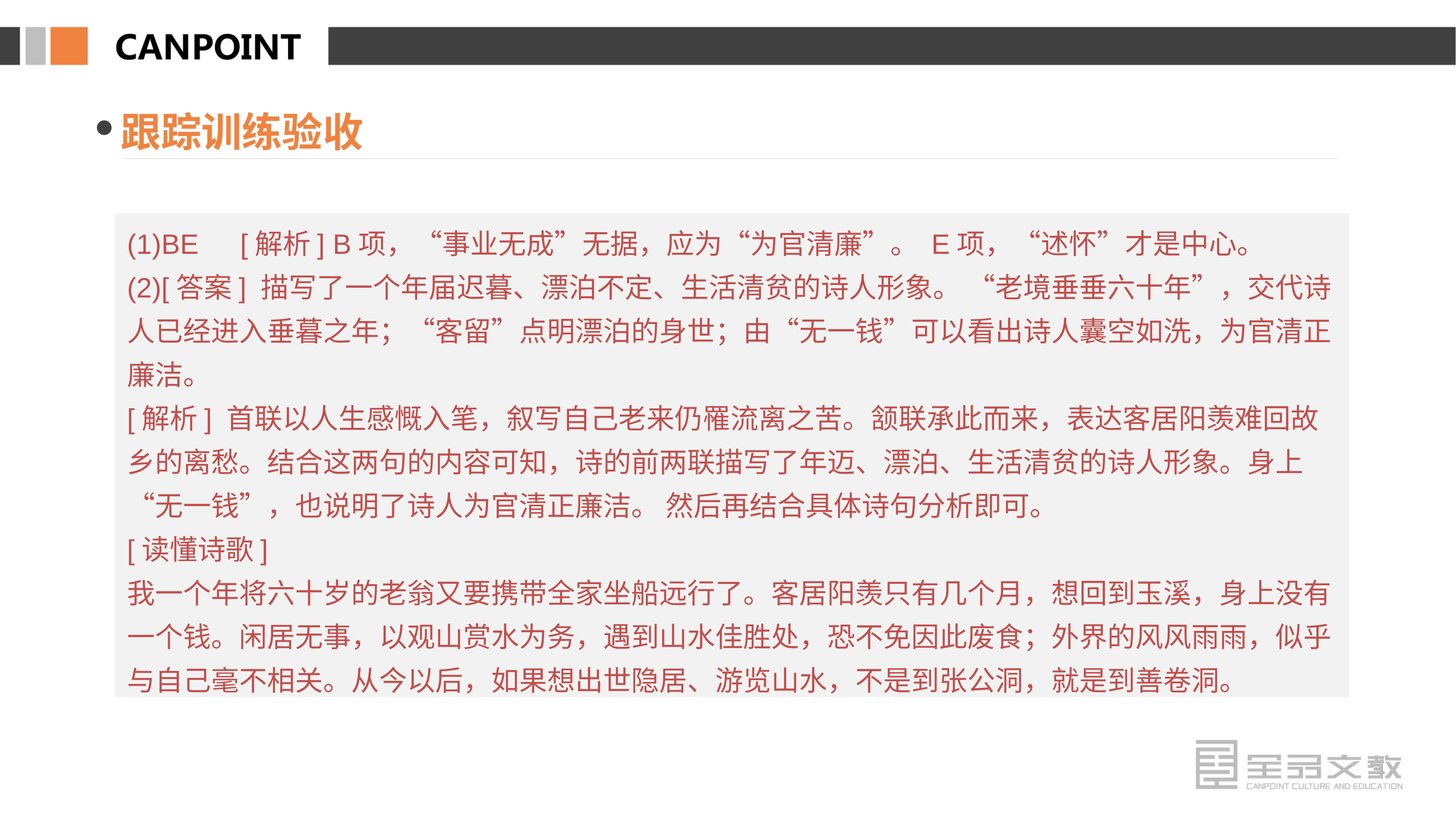

跟踪训练验收

(1)BE　[解析] B项，“事业无成”无据，应为“为官清廉”。 E项，“述怀”才是中心。
(2)[答案] 描写了一个年届迟暮、漂泊不定、生活清贫的诗人形象。 “老境垂垂六十年”，交代诗人已经进入垂暮之年；“客留”点明漂泊的身世；由“无一钱”可以看出诗人囊空如洗，为官清正廉洁。
[解析] 首联以人生感慨入笔，叙写自己老来仍罹流离之苦。颔联承此而来，表达客居阳羡难回故乡的离愁。结合这两句的内容可知，诗的前两联描写了年迈、漂泊、生活清贫的诗人形象。身上“无一钱”，也说明了诗人为官清正廉洁。 然后再结合具体诗句分析即可。
[读懂诗歌]
我一个年将六十岁的老翁又要携带全家坐船远行了。客居阳羡只有几个月，想回到玉溪，身上没有一个钱。闲居无事，以观山赏水为务，遇到山水佳胜处，恐不免因此废食；外界的风风雨雨，似乎与自己毫不相关。从今以后，如果想出世隐居、游览山水，不是到张公洞，就是到善卷洞。